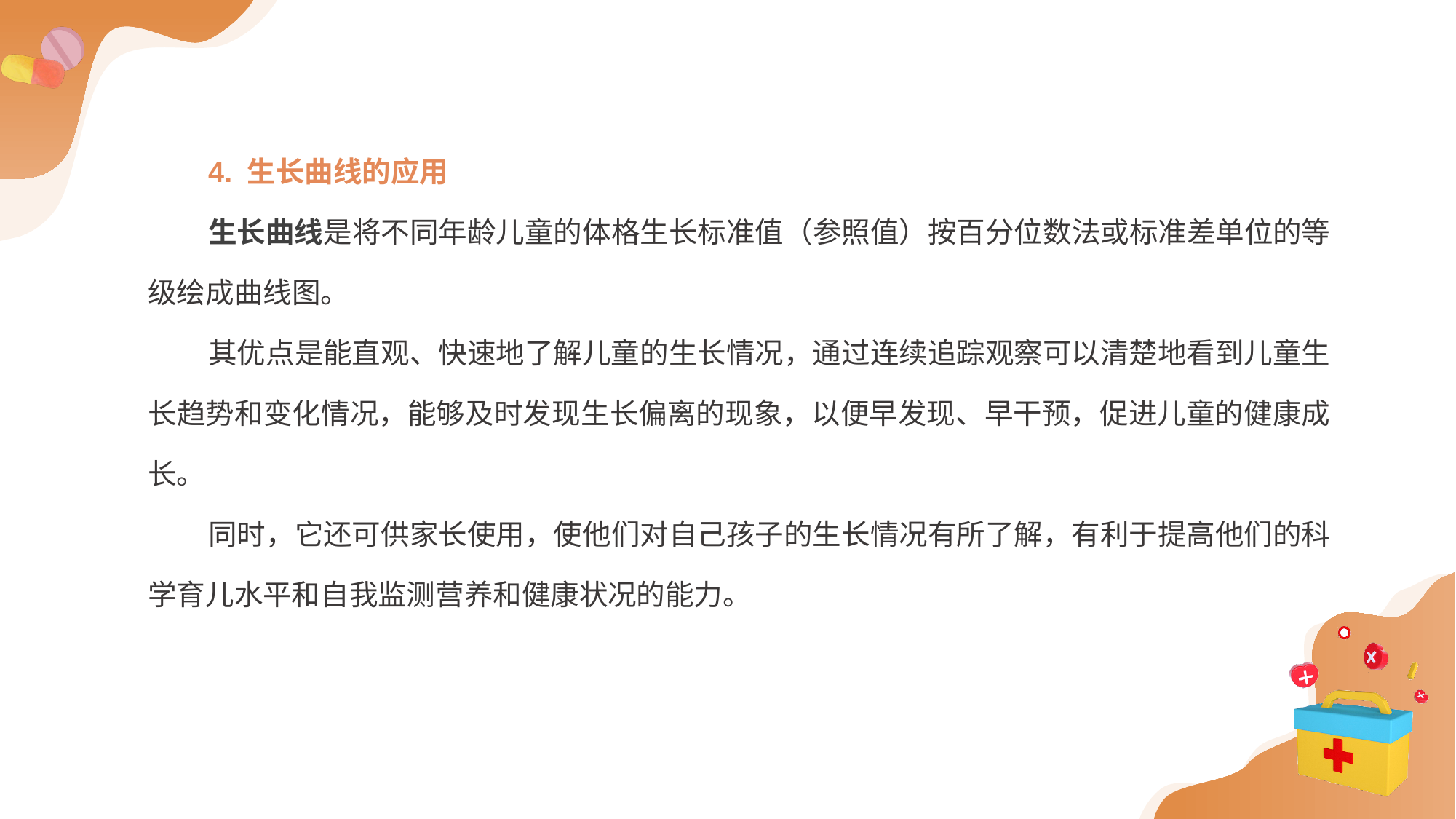

4. 生长曲线的应用
生长曲线是将不同年龄儿童的体格生长标准值（参照值）按百分位数法或标准差单位的等级绘成曲线图。
其优点是能直观、快速地了解儿童的生长情况，通过连续追踪观察可以清楚地看到儿童生长趋势和变化情况，能够及时发现生长偏离的现象，以便早发现、早干预，促进儿童的健康成长。
同时，它还可供家长使用，使他们对自己孩子的生长情况有所了解，有利于提高他们的科学育儿水平和自我监测营养和健康状况的能力。